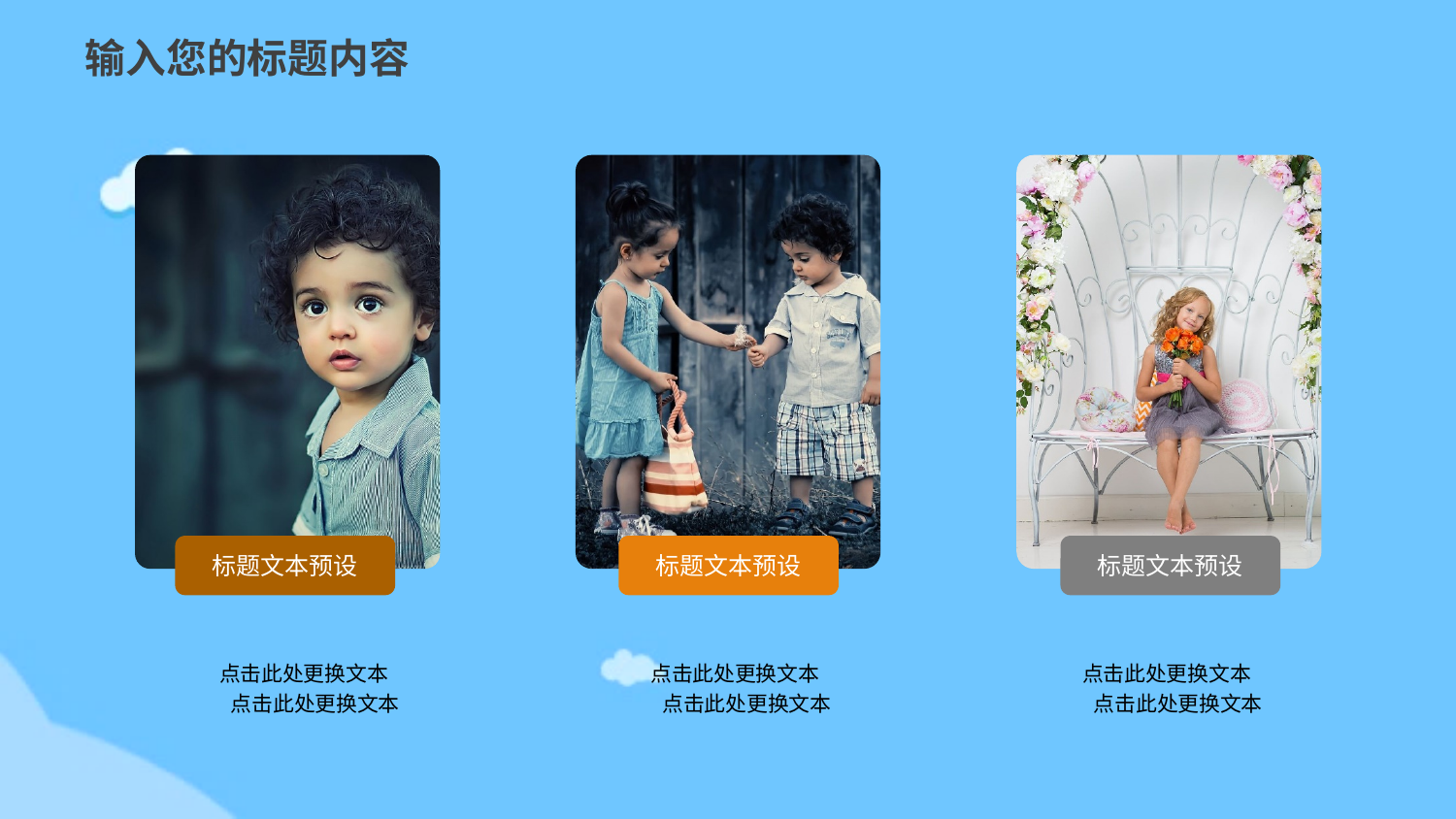

输入您的标题内容

标题文本预设
标题文本预设
标题文本预设
 点击此处更换文本
 点击此处更换文本
 点击此处更换文本
 点击此处更换文本
 点击此处更换文本
 点击此处更换文本